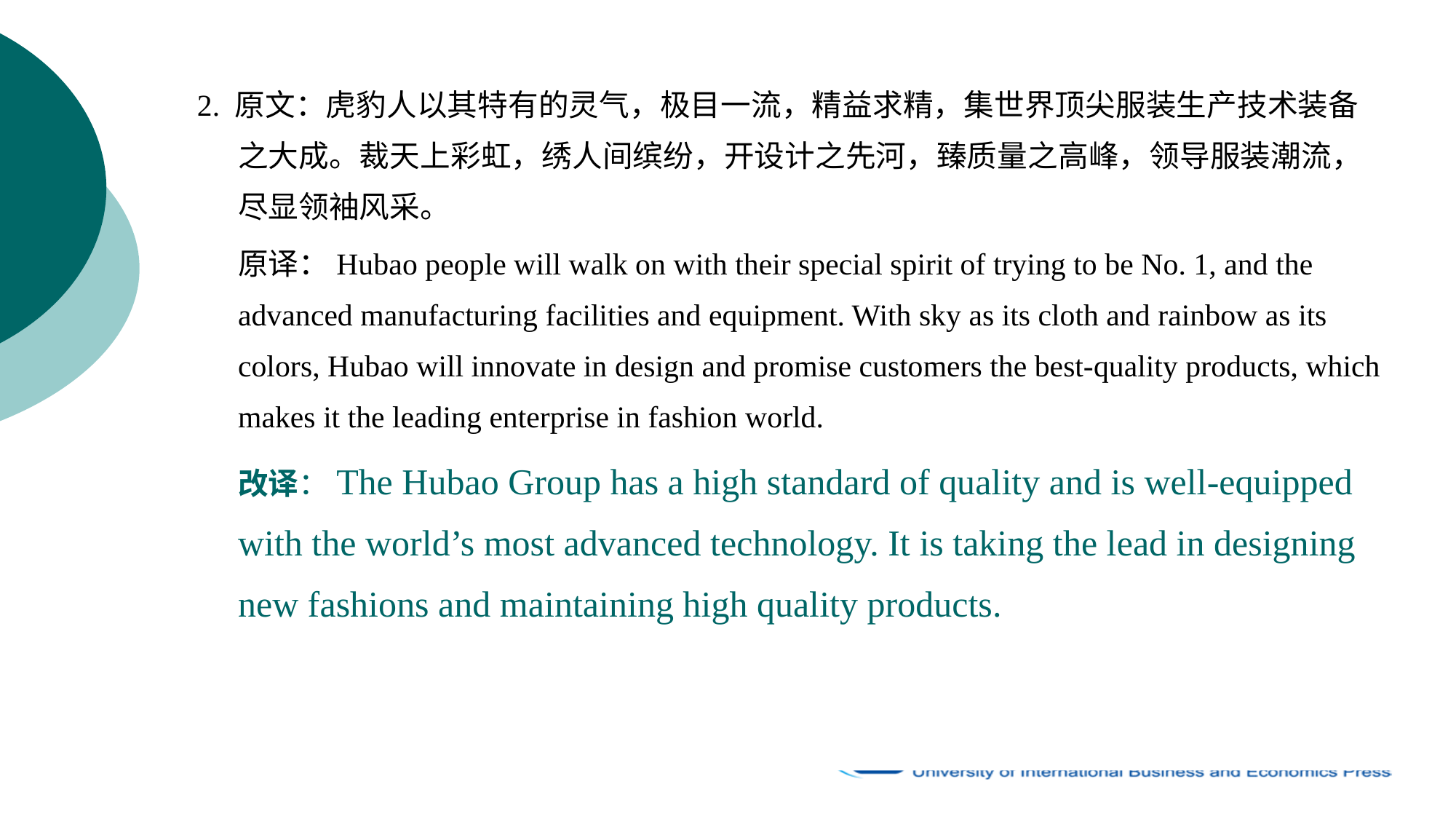

2. 原文：虎豹人以其特有的灵气，极目一流，精益求精，集世界顶尖服装生产技术装备之大成。裁天上彩虹，绣人间缤纷，开设计之先河，臻质量之高峰，领导服装潮流，尽显领袖风采。
	原译：Hubao people will walk on with their special spirit of trying to be No. 1, and the advanced manufacturing facilities and equipment. With sky as its cloth and rainbow as its colors, Hubao will innovate in design and promise customers the best-quality products, which makes it the leading enterprise in fashion world.
	改译：The Hubao Group has a high standard of quality and is well-equipped with the world’s most advanced technology. It is taking the lead in designing new fashions and maintaining high quality products.